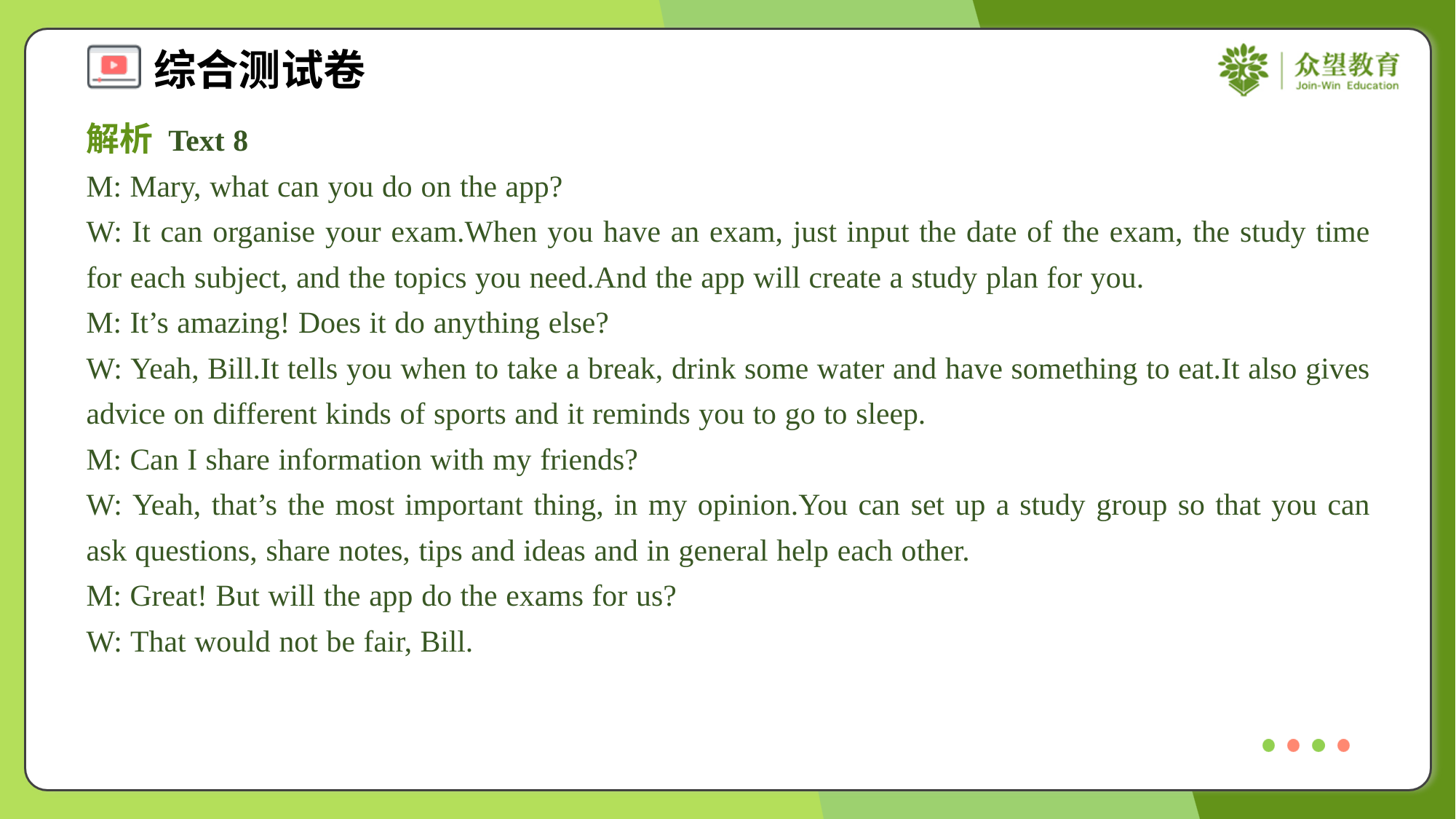

解析 Text 8
M: Mary, what can you do on the app?
W: It can organise your exam.When you have an exam, just input the date of the exam, the study time for each subject, and the topics you need.And the app will create a study plan for you.
M: It’s amazing! Does it do anything else?
W: Yeah, Bill.It tells you when to take a break, drink some water and have something to eat.It also gives advice on different kinds of sports and it reminds you to go to sleep.
M: Can I share information with my friends?
W: Yeah, that’s the most important thing, in my opinion.You can set up a study group so that you can ask questions, share notes, tips and ideas and in general help each other.
M: Great! But will the app do the exams for us?
W: That would not be fair, Bill.